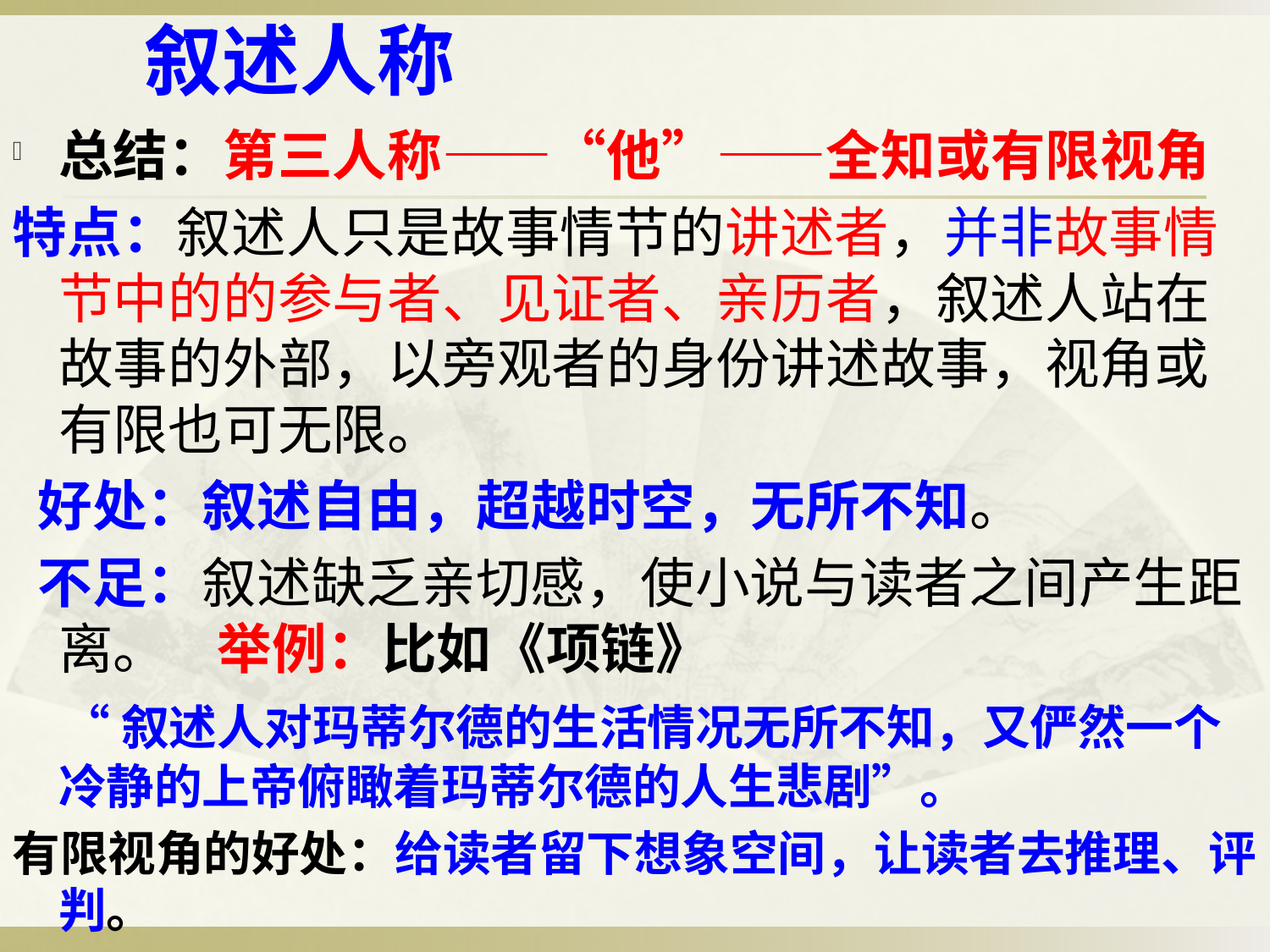

# 叙述人称
总结：第三人称——“他”——全知或有限视角
特点：叙述人只是故事情节的讲述者，并非故事情节中的的参与者、见证者、亲历者，叙述人站在故事的外部，以旁观者的身份讲述故事，视角或有限也可无限。
 好处：叙述自由，超越时空，无所不知。
 不足：叙述缺乏亲切感，使小说与读者之间产生距离。    举例：比如《项链》
    “叙述人对玛蒂尔德的生活情况无所不知，又俨然一个冷静的上帝俯瞰着玛蒂尔德的人生悲剧”。
有限视角的好处：给读者留下想象空间，让读者去推理、评判。